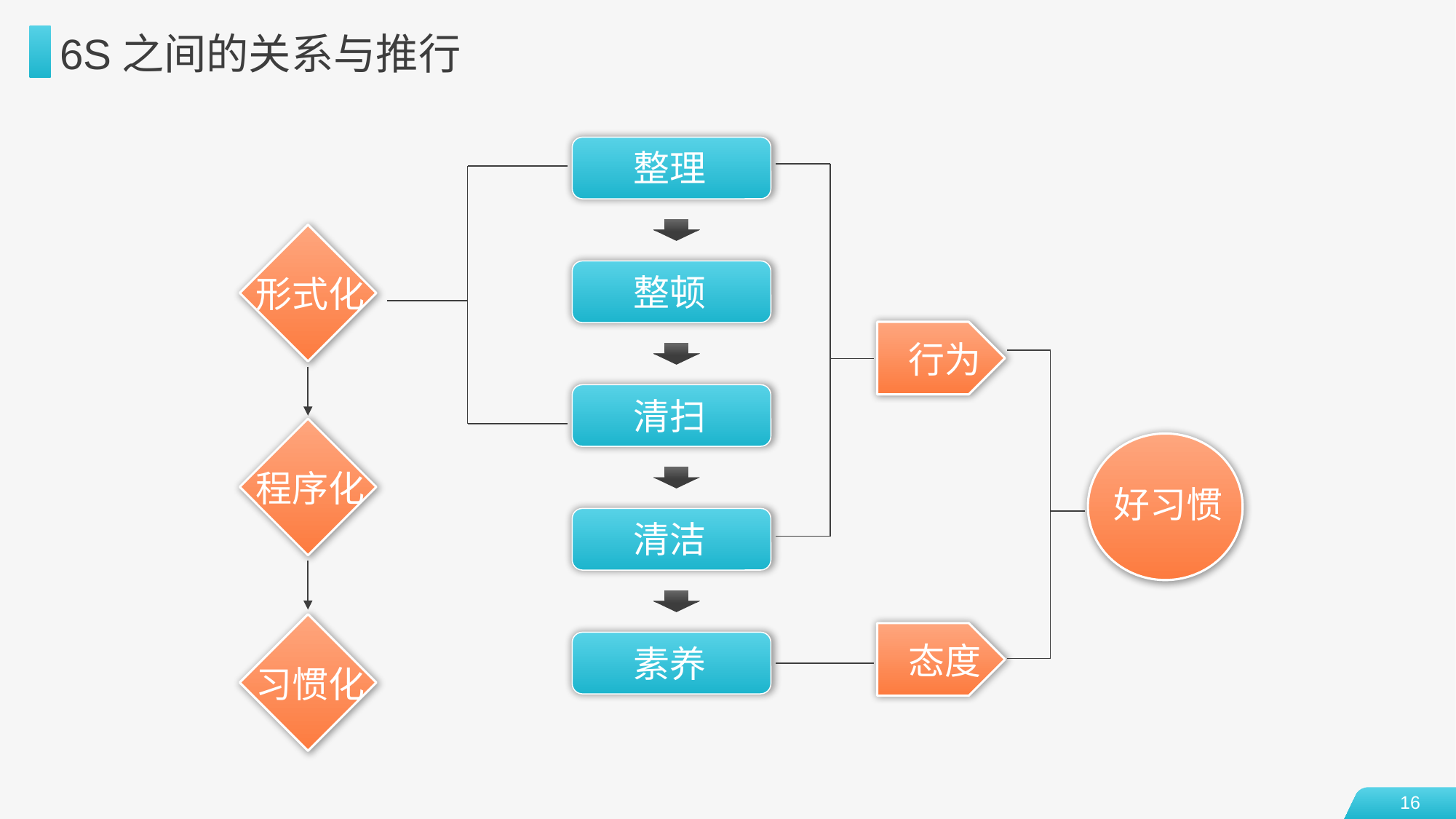

6S之间的关系与推行

整理

形式化

整顿

行为

清扫

程序化

好习惯

清洁

习惯化

态度

素养